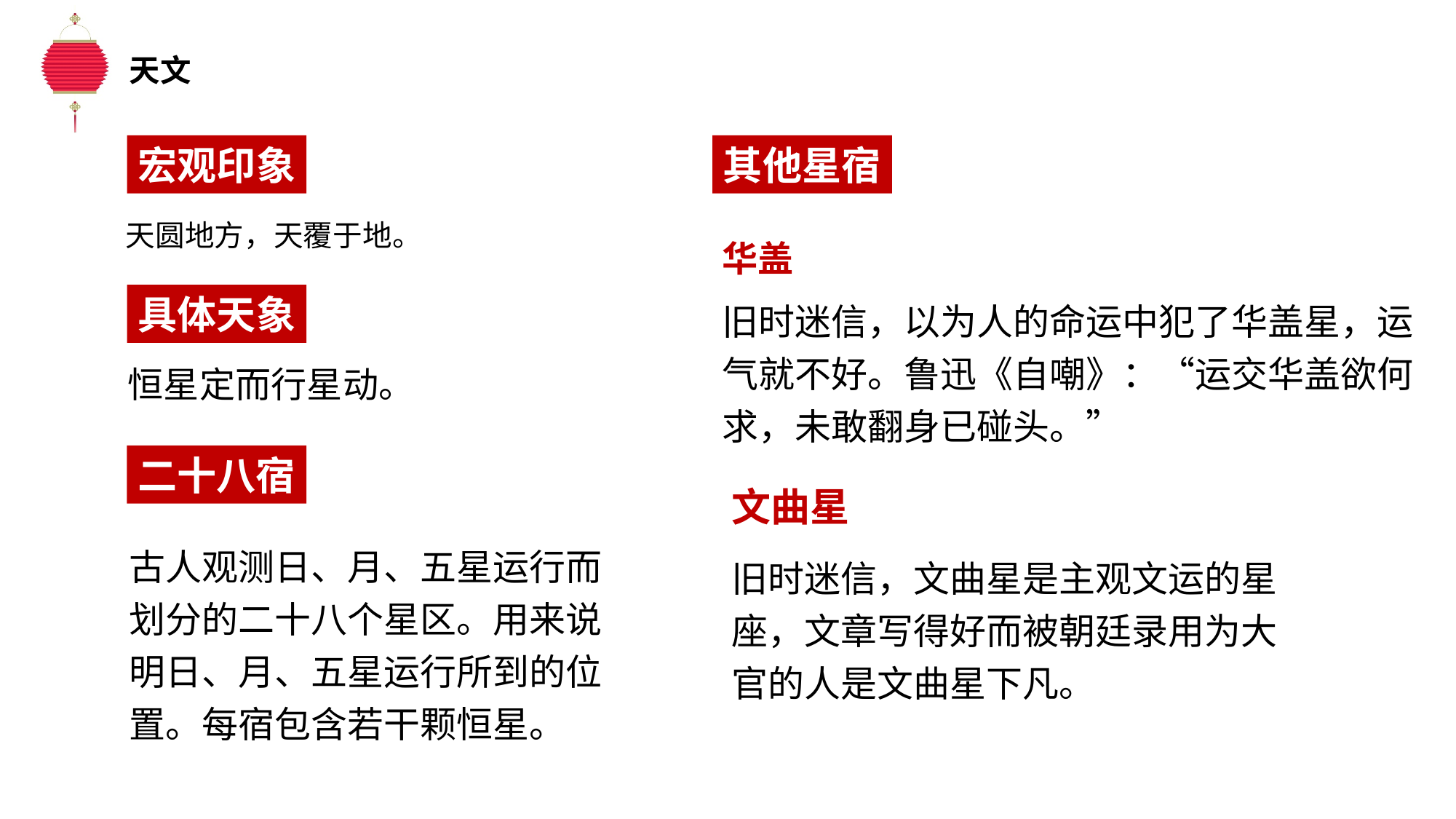

天文
宏观印象
其他星宿
天圆地方，天覆于地。
华盖
旧时迷信，以为人的命运中犯了华盖星，运气就不好。鲁迅《自嘲》：“运交华盖欲何求，未敢翻身已碰头。”
具体天象
恒星定而行星动。
二十八宿
文曲星
古人观测日、月、五星运行而划分的二十八个星区。用来说明日、月、五星运行所到的位置。每宿包含若干颗恒星。
旧时迷信，文曲星是主观文运的星座，文章写得好而被朝廷录用为大官的人是文曲星下凡。